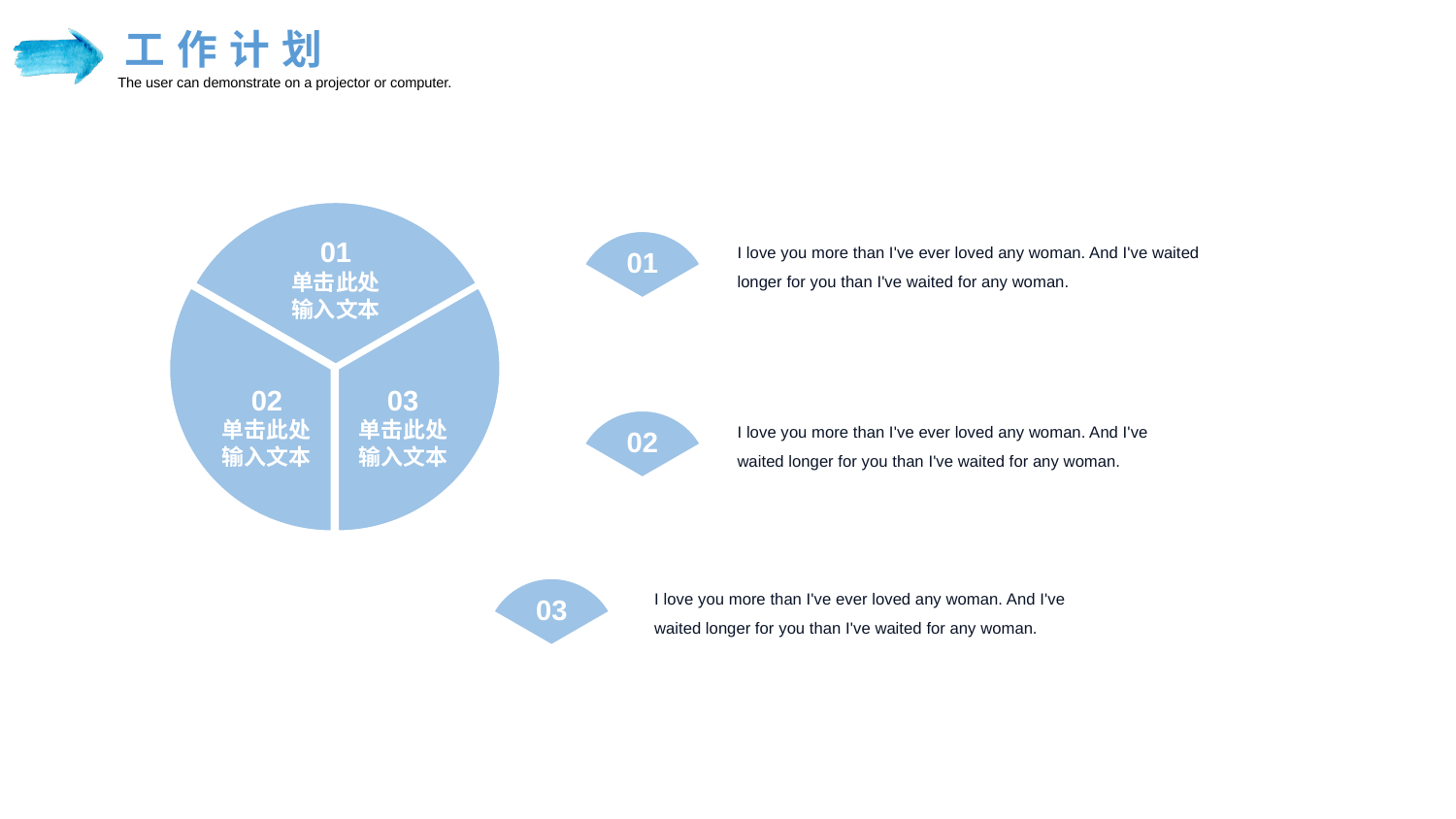

工作计划

The user can demonstrate on a projector or computer.

01
单击此处输入文本

02
单击此处输入文本

03
单击此处输入文本
I love you more than I've ever loved any woman. And I've waited longer for you than I've waited for any woman.

01
I love you more than I've ever loved any woman. And I've waited longer for you than I've waited for any woman.

02
I love you more than I've ever loved any woman. And I've waited longer for you than I've waited for any woman.

03